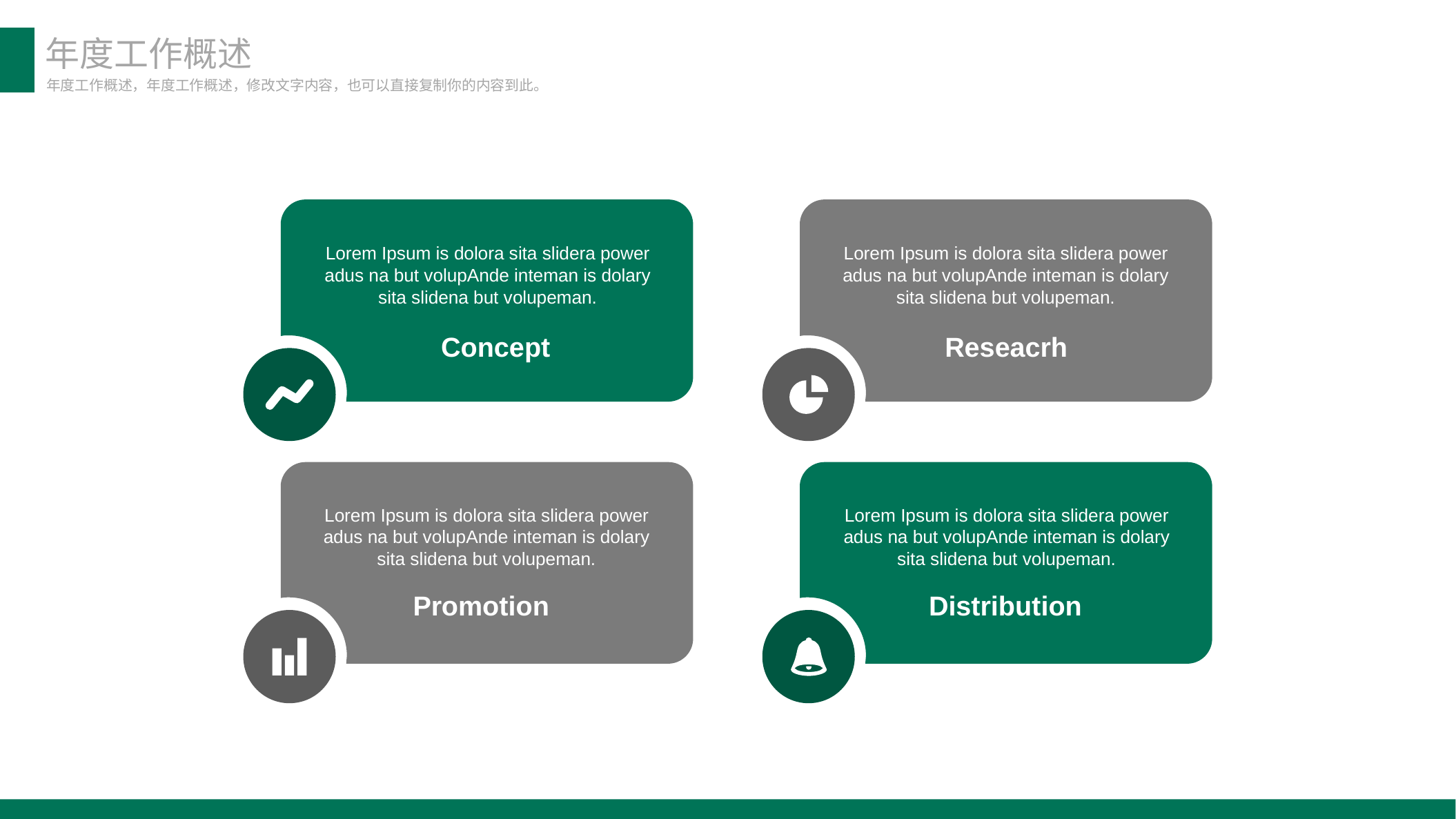

年度工作概述
年度工作概述，年度工作概述，修改文字内容，也可以直接复制你的内容到此。

Lorem Ipsum is dolora sita slidera power adus na but volupAnde inteman is dolary sita slidena but volupeman.
Lorem Ipsum is dolora sita slidera power adus na but volupAnde inteman is dolary sita slidena but volupeman.
Concept
Reseacrh

Lorem Ipsum is dolora sita slidera power adus na but volupAnde inteman is dolary sita slidena but volupeman.
Lorem Ipsum is dolora sita slidera power adus na but volupAnde inteman is dolary sita slidena but volupeman.
Promotion
Distribution